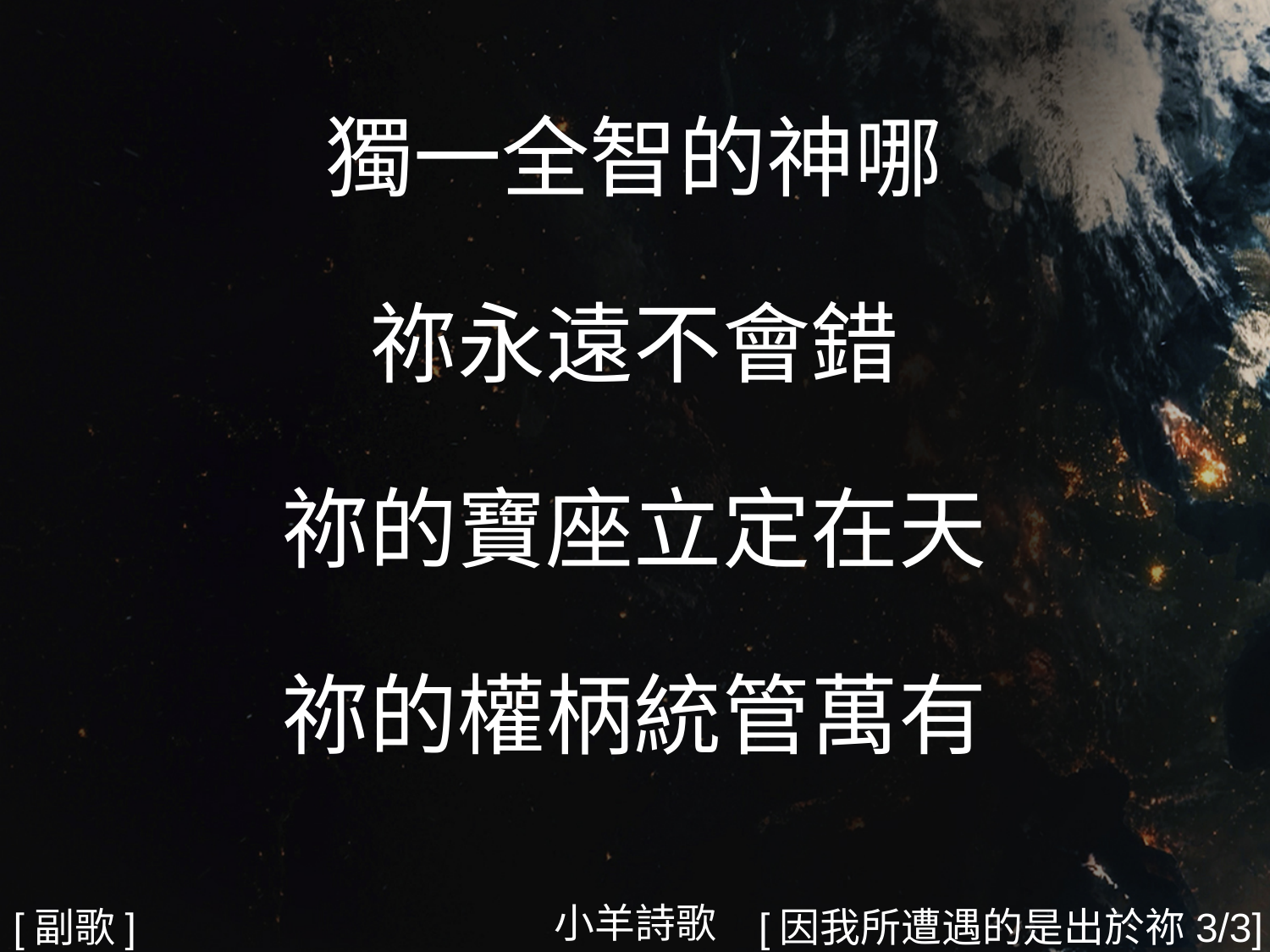

獨一全智的神哪

祢永遠不會錯

祢的寶座立定在天

祢的權柄統管萬有

#

小羊詩歌
[副歌]
[因我所遭遇的是出於祢3/3]